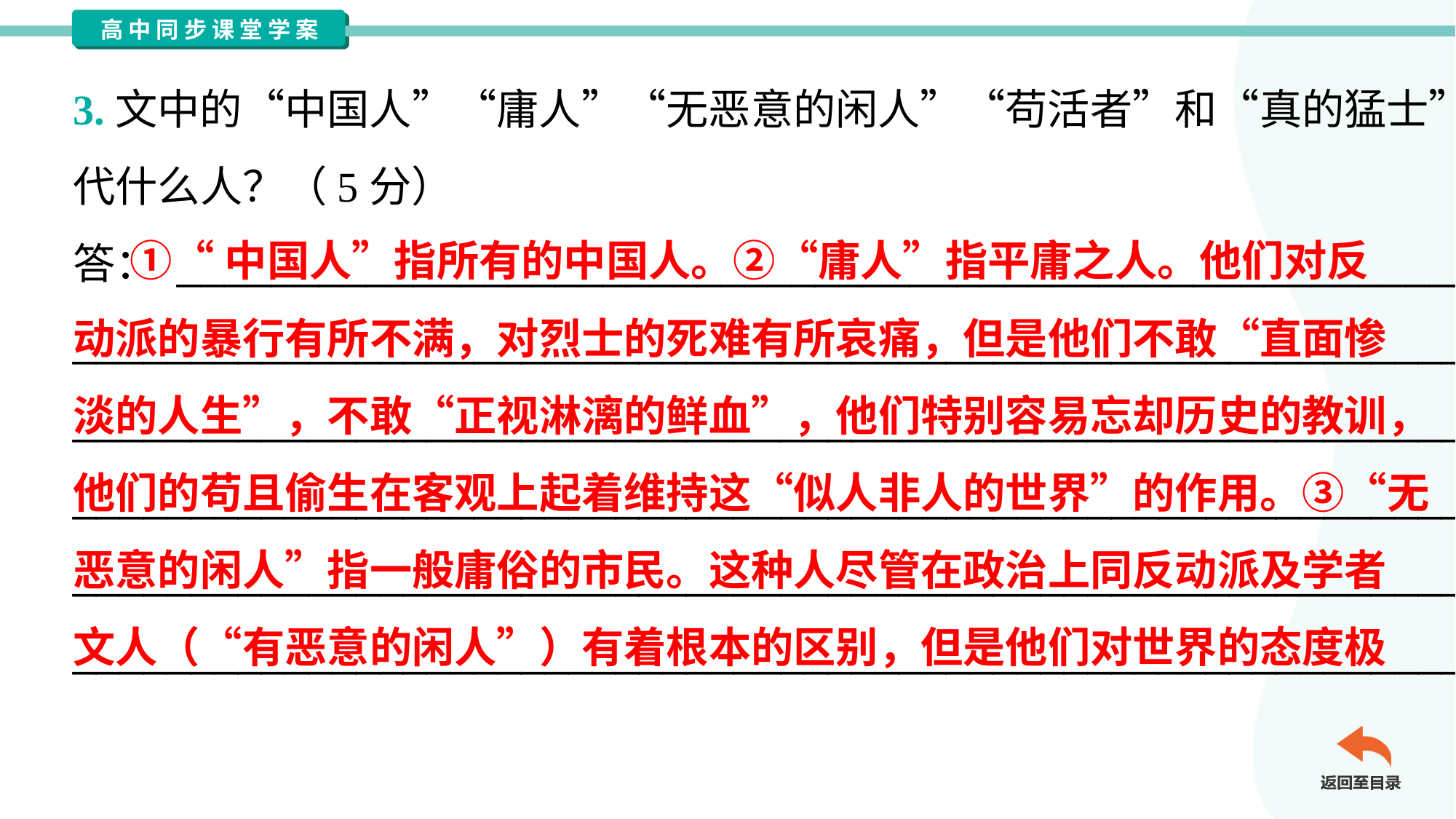

3.文中的“中国人”“庸人”“无恶意的闲人”“苟活者”和“真的猛士”分别指
代什么人？（5分）
答： ________________________________________________________
_____________________________________________________________
_____________________________________________________________
_____________________________________________________________
_____________________________________________________________
_____________________________________________________________
      ①“中国人”指所有的中国人。②“庸人”指平庸之人。他们对反
动派的暴行有所不满，对烈士的死难有所哀痛，但是他们不敢“直面惨
淡的人生”，不敢“正视淋漓的鲜血”，他们特别容易忘却历史的教训，
他们的苟且偷生在客观上起着维持这“似人非人的世界”的作用。③“无
恶意的闲人”指一般庸俗的市民。这种人尽管在政治上同反动派及学者
文人（“有恶意的闲人”）有着根本的区别，但是他们对世界的态度极